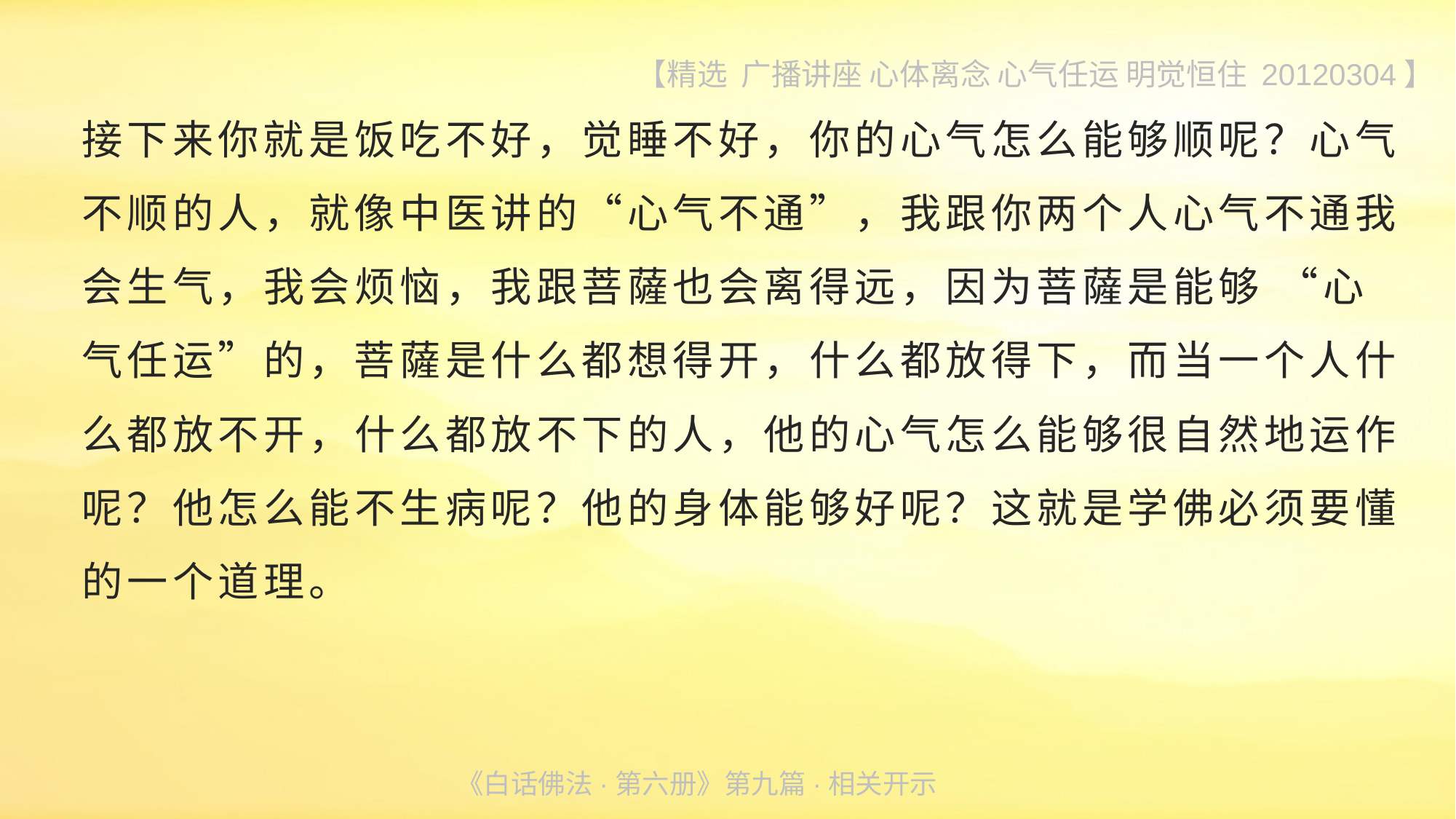

【精选  广播讲座 心体离念 心气任运 明觉恒住 20120304】
接下来你就是饭吃不好，觉睡不好，你的心气怎么能够顺呢？心气不顺的人，就像中医讲的“心气不通”，我跟你两个人心气不通我会生气，我会烦恼，我跟菩薩也会离得远，因为菩薩是能够 “心气任运”的，菩薩是什么都想得开，什么都放得下，而当一个人什么都放不开，什么都放不下的人，他的心气怎么能够很自然地运作呢？他怎么能不生病呢？他的身体能够好呢？这就是学佛必须要懂的一个道理。

《白话佛法·第六册》第九篇·相关开示